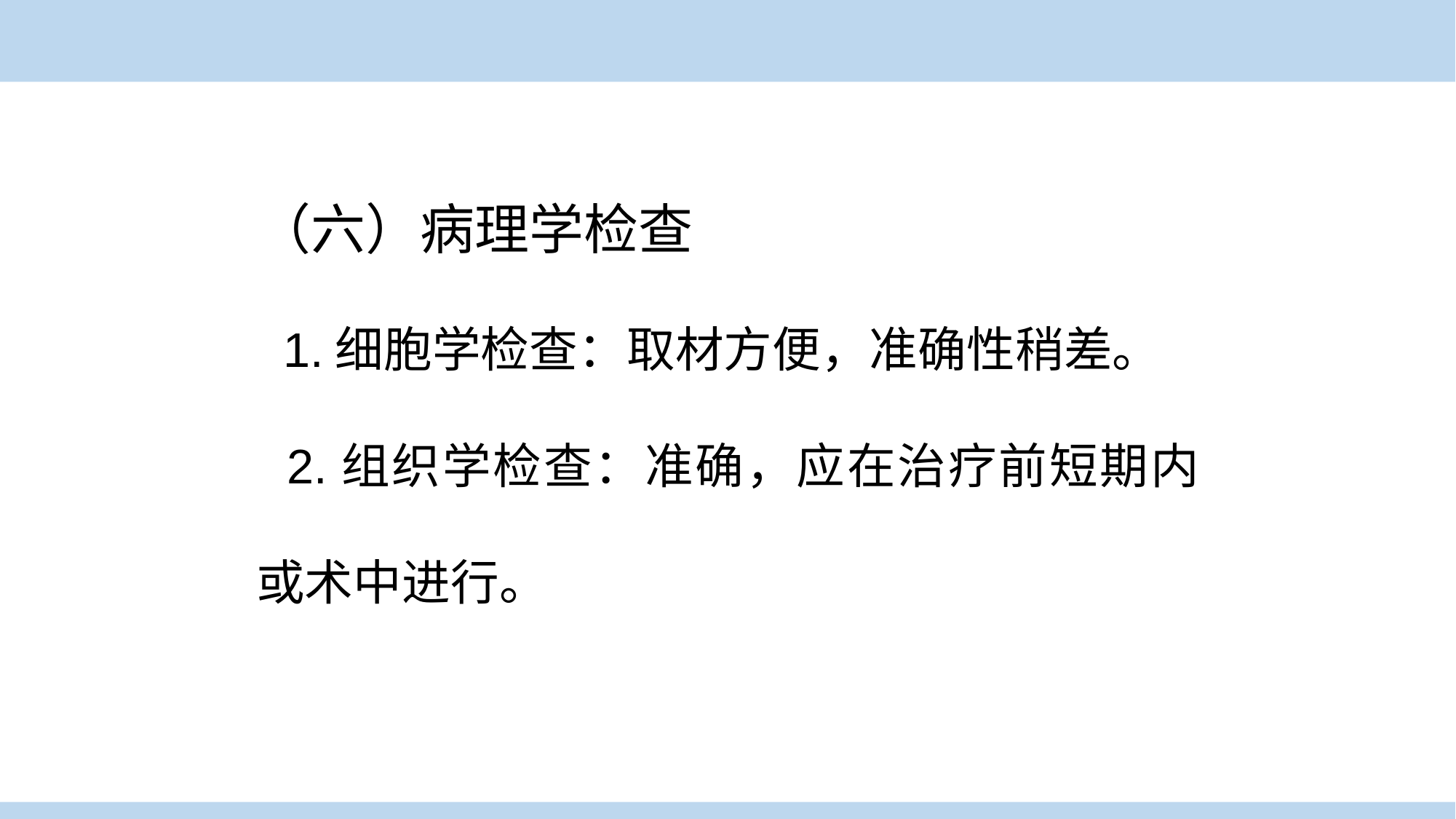

（六）病理学检查
  1.细胞学检查：取材方便，准确性稍差。
  2.组织学检查：准确，应在治疗前短期内或术中进行。